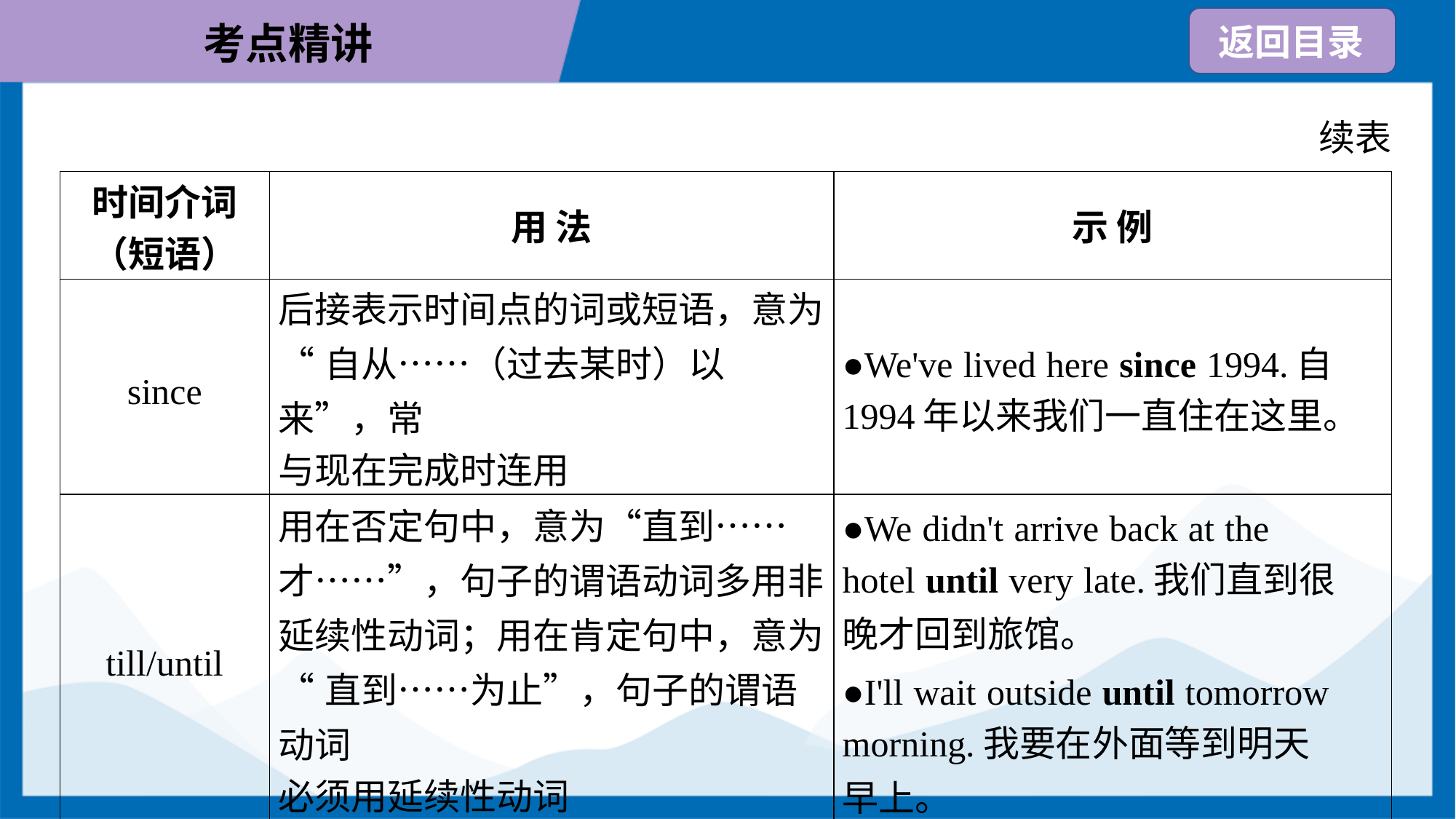

续表
| 时间介词 （短语） | 用 法 | 示 例 |
| --- | --- | --- |
| since | 后接表示时间点的词或短语，意为 “自从……（过去某时）以来”，常 与现在完成时连用 | ●We've lived here since 1994.自 1994年以来我们一直住在这里。 |
| till/until | 用在否定句中，意为“直到…… 才……”，句子的谓语动词多用非 延续性动词；用在肯定句中，意为 “直到……为止”，句子的谓语动词 必须用延续性动词 | ●We didn't arrive back at the hotel until very late.我们直到很 晚才回到旅馆。 ●I'll wait outside until tomorrow morning.我要在外面等到明天 早上。 |